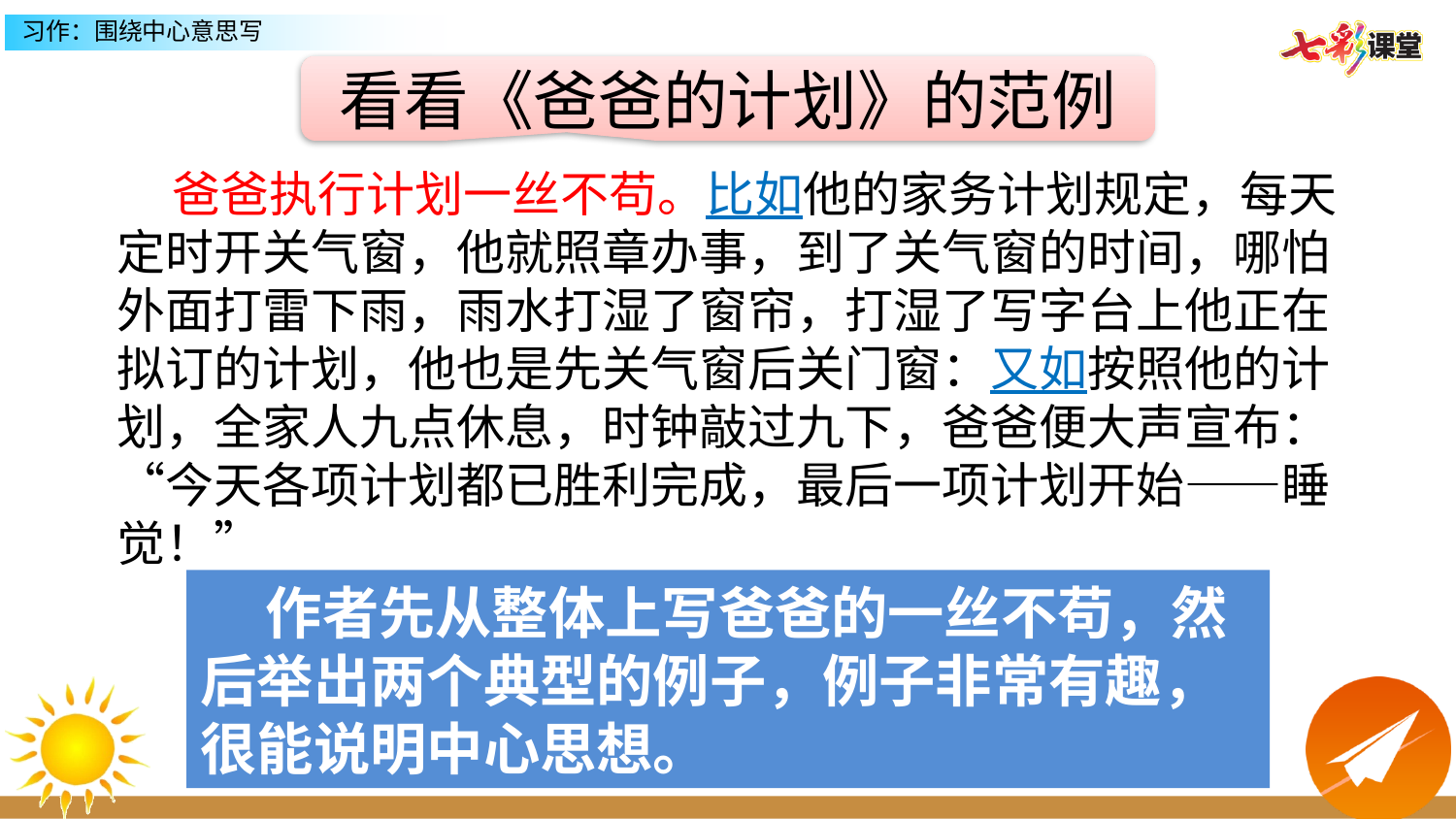

看看《爸爸的计划》的范例
    爸爸执行计划一丝不苟。比如他的家务计划规定，每天定时开关气窗，他就照章办事，到了关气窗的时间，哪怕外面打雷下雨，雨水打湿了窗帘，打湿了写字台上他正在拟订的计划，他也是先关气窗后关门窗：又如按照他的计划，全家人九点休息，时钟敲过九下，爸爸便大声宣布：“今天各项计划都已胜利完成，最后一项计划开始——睡觉！”
    作者先从整体上写爸爸的一丝不苟，然后举出两个典型的例子，例子非常有趣，很能说明中心思想。